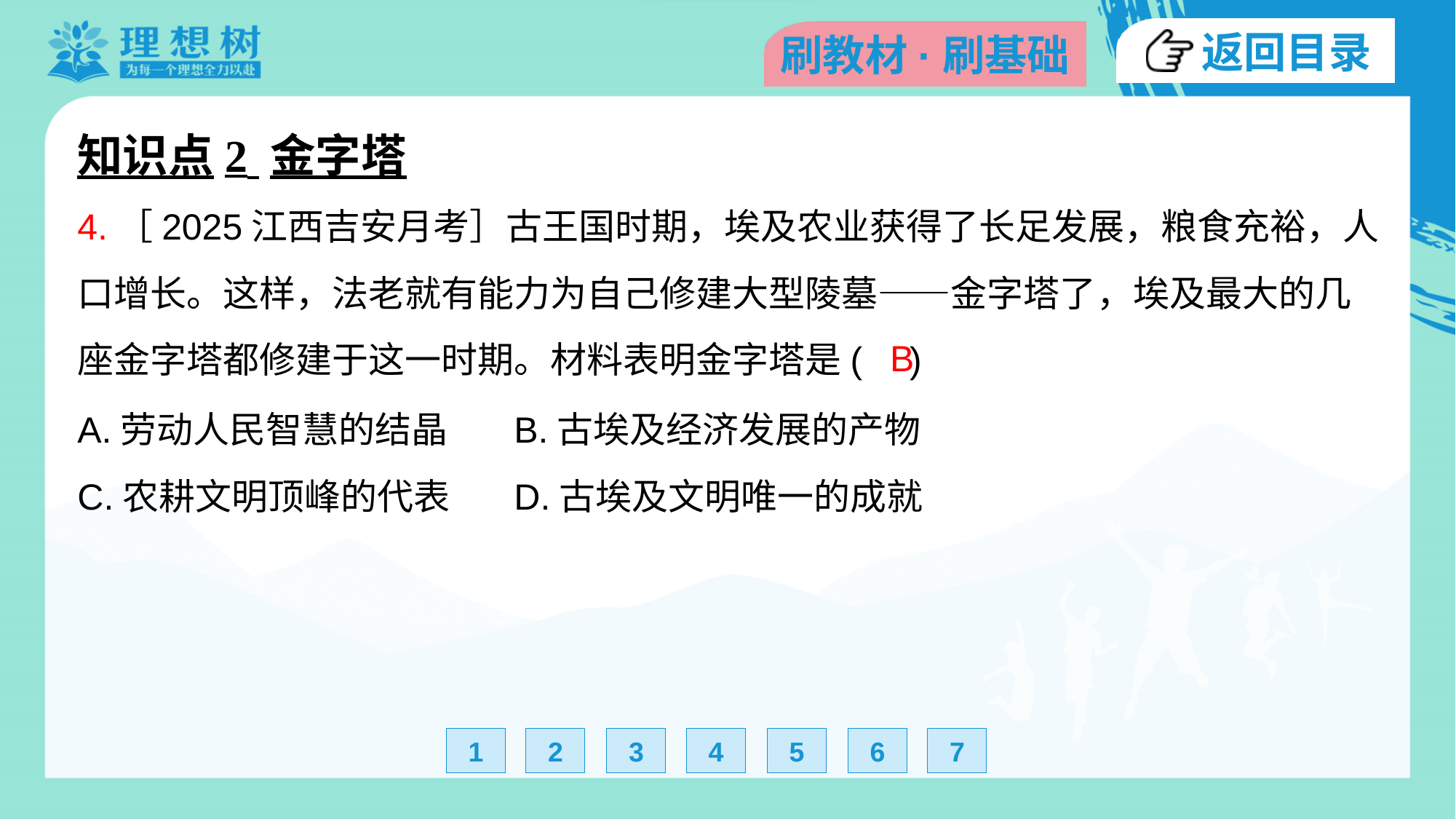

知识点2 金字塔
4.［2025江西吉安月考］古王国时期，埃及农业获得了长足发展，粮食充裕，人
口增长。这样，法老就有能力为自己修建大型陵墓——金字塔了，埃及最大的几
座金字塔都修建于这一时期。材料表明金字塔是(     )
B
A.劳动人民智慧的结晶	B.古埃及经济发展的产物
C.农耕文明顶峰的代表	D.古埃及文明唯一的成就